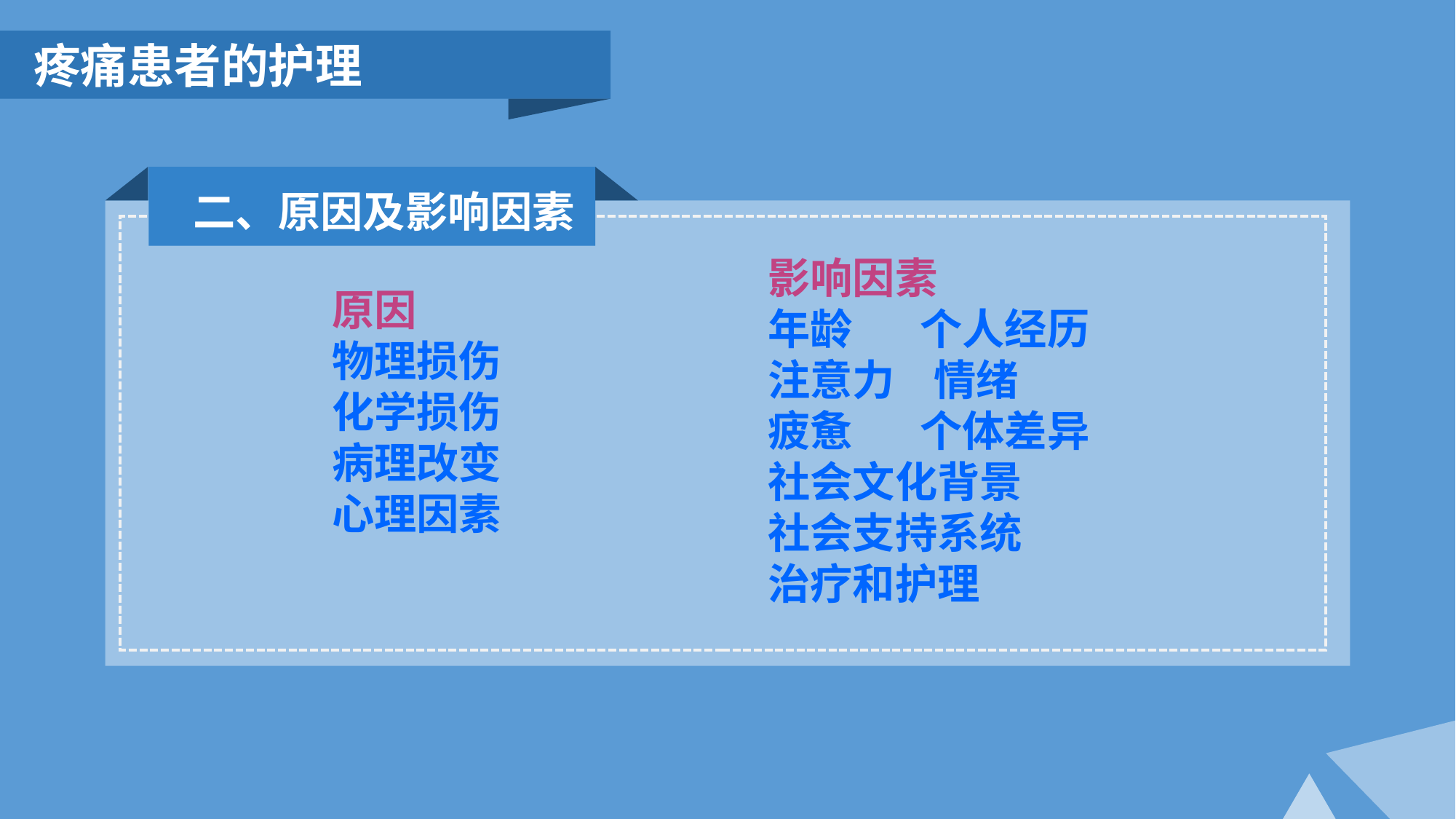

疼痛患者的护理

二、原因及影响因素

影响因素
年龄       个人经历
注意力    情绪
疲惫       个体差异
社会文化背景
社会支持系统
治疗和护理

原因
物理损伤
化学损伤
病理改变
心理因素